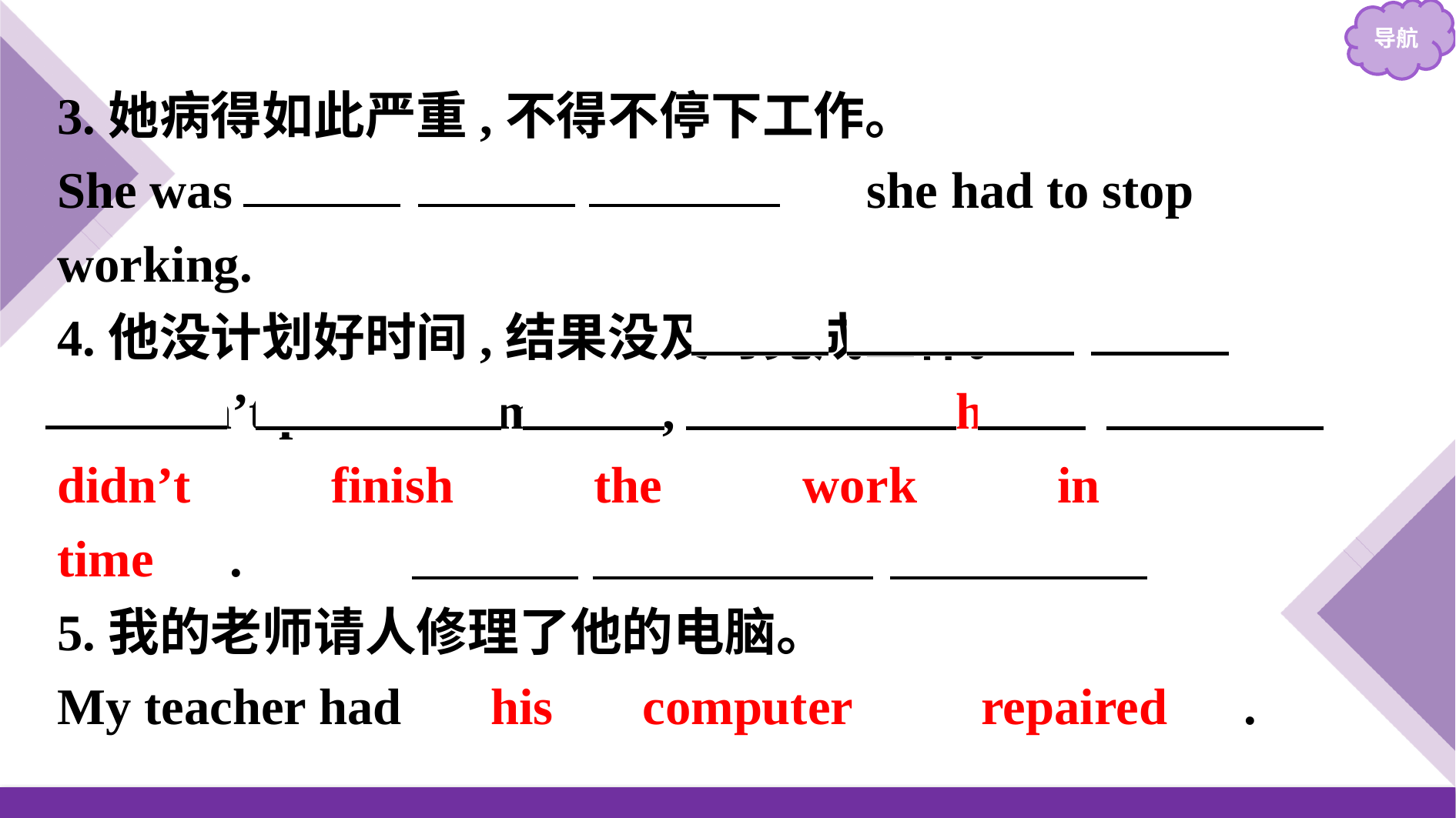

3.她病得如此严重,不得不停下工作。
She was 　so　 　ill　 　that　 she had to stop working.
4.他没计划好时间,结果没及时完成工作。
He didn’t plan his time well,　so　 　that　 　he　 　didn’t　 　finish　 　the　 　work　 　in　 　time　.
5.我的老师请人修理了他的电脑。
My teacher had 　his　 computer　　repaired　.